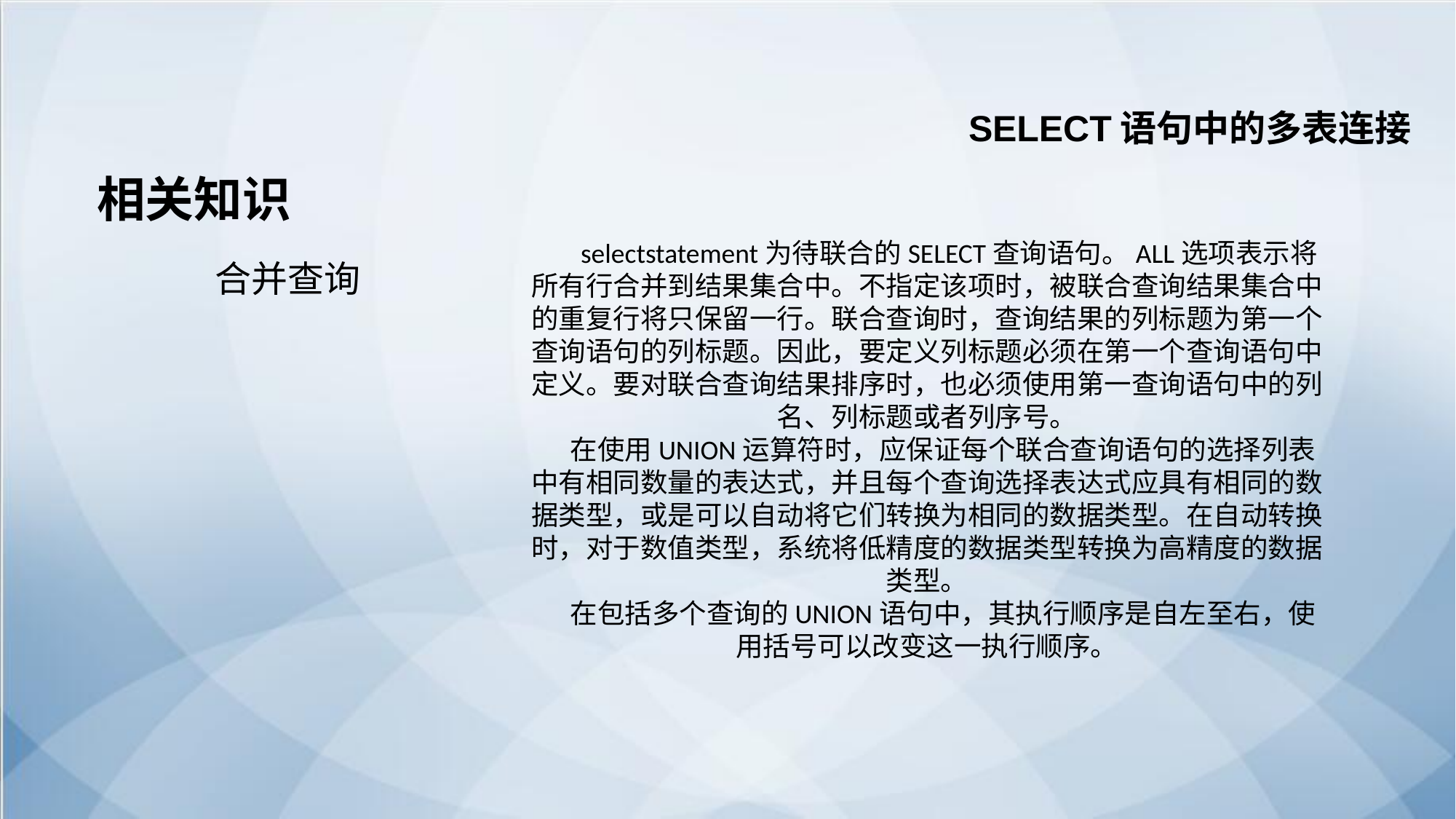

SELECT语句中的多表连接
相关知识
  selectstatement为待联合的SELECT查询语句。ALL选项表示将所有行合并到结果集合中。不指定该项时，被联合查询结果集合中的重复行将只保留一行。联合查询时，查询结果的列标题为第一个查询语句的列标题。因此，要定义列标题必须在第一个查询语句中定义。要对联合查询结果排序时，也必须使用第一查询语句中的列名、列标题或者列序号。
在使用UNION运算符时，应保证每个联合查询语句的选择列表中有相同数量的表达式，并且每个查询选择表达式应具有相同的数据类型，或是可以自动将它们转换为相同的数据类型。在自动转换时，对于数值类型，系统将低精度的数据类型转换为高精度的数据类型。
在包括多个查询的UNION语句中，其执行顺序是自左至右，使用括号可以改变这一执行顺序。
合并查询